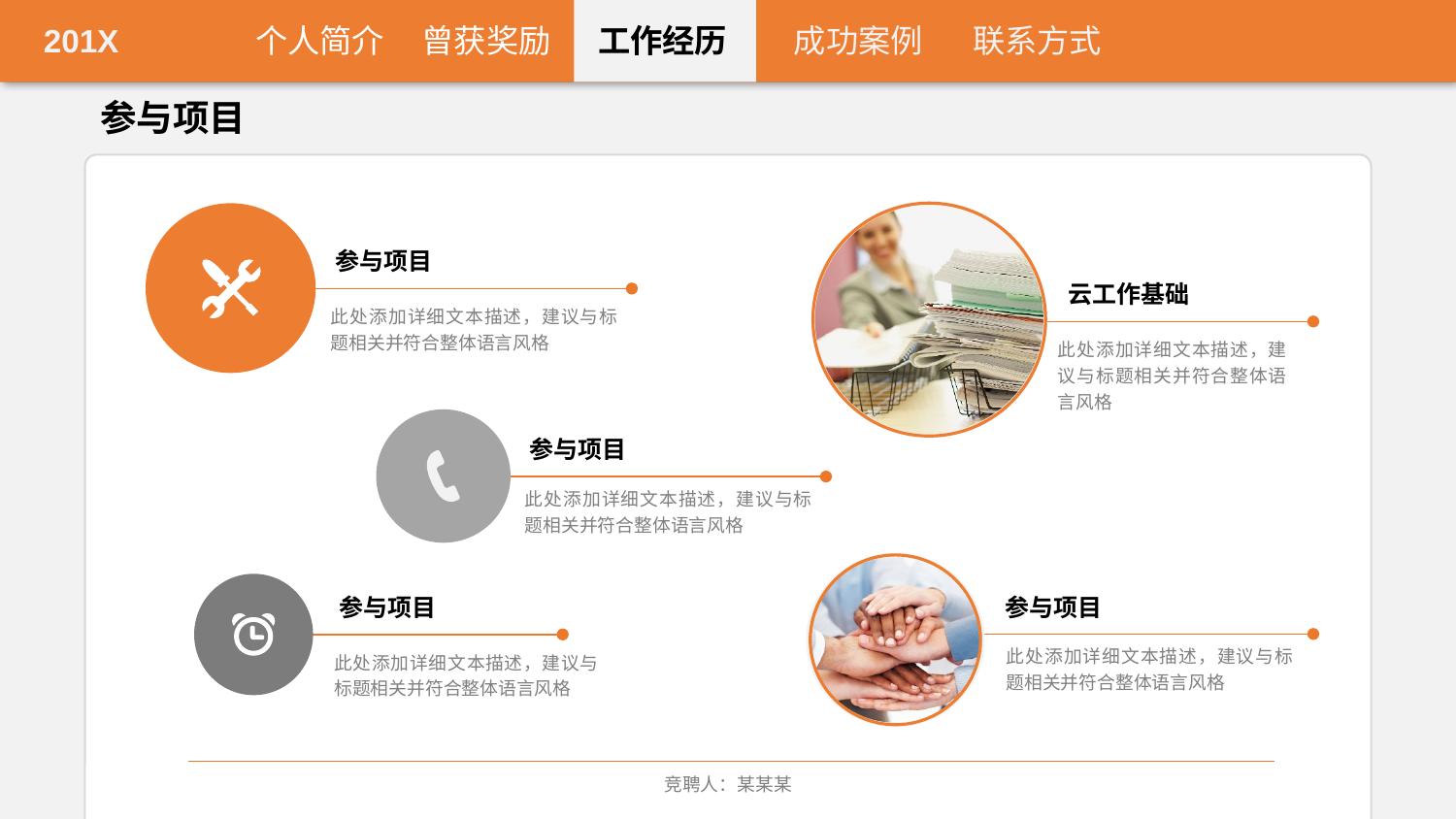

201X
个人简介
工作经历
成功案例
联系方式
曾获奖励
参与项目

参与项目

云工作基础
此处添加详细文本描述，建议与标题相关并符合整体语言风格
此处添加详细文本描述，建议与标题相关并符合整体语言风格

参与项目

此处添加详细文本描述，建议与标题相关并符合整体语言风格

参与项目
参与项目

此处添加详细文本描述，建议与标题相关并符合整体语言风格
此处添加详细文本描述，建议与标题相关并符合整体语言风格
竞聘人：某某某